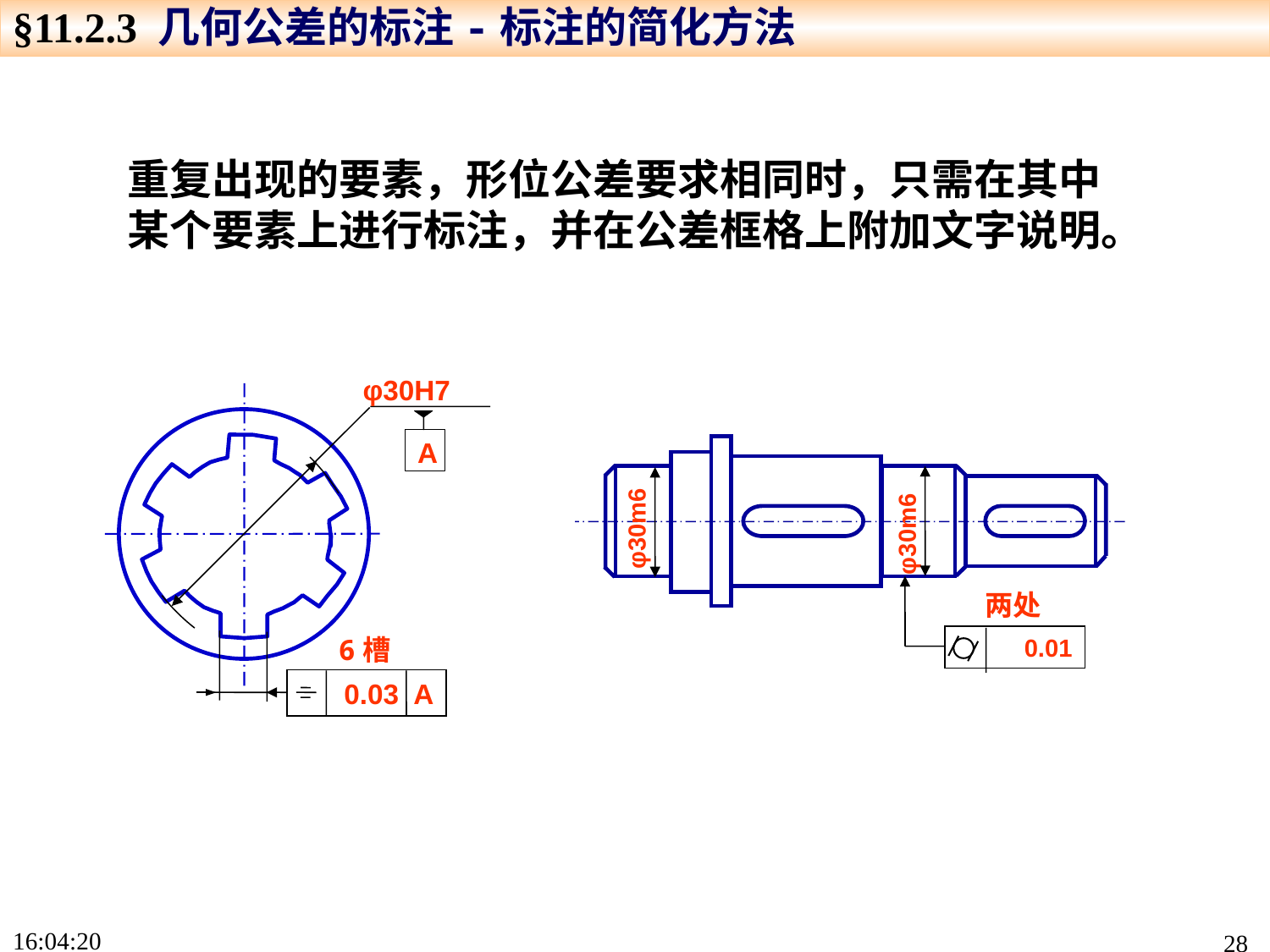

§11.2.3 几何公差的标注-标注的简化方法
重复出现的要素，形位公差要求相同时，只需在其中某个要素上进行标注，并在公差框格上附加文字说明。
φ30H7

6槽

0.03  A

A

φ30m6
φ30m6

两处
0.01

16:04:20
28